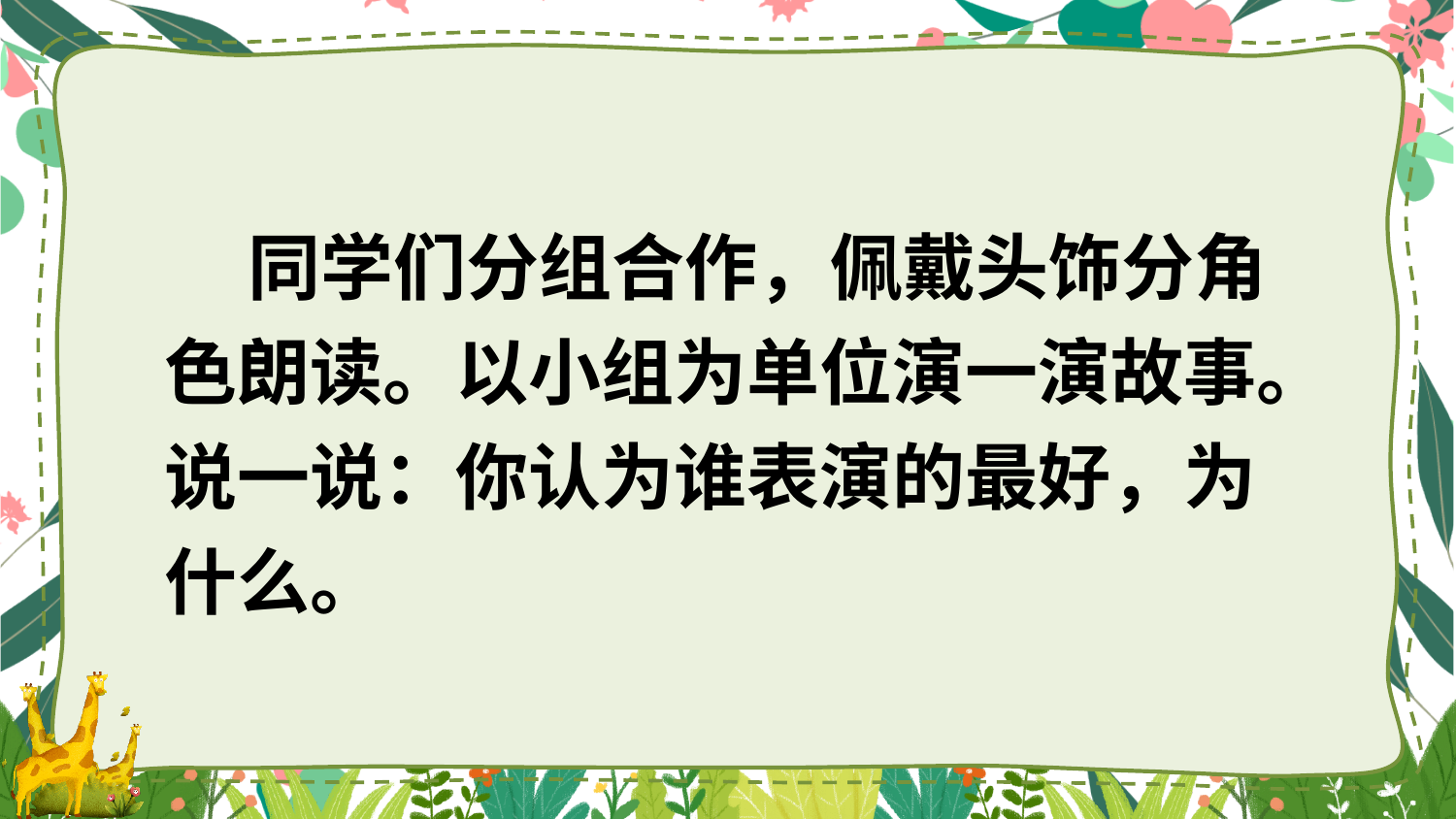

同学们分组合作，佩戴头饰分角色朗读。以小组为单位演一演故事。说一说：你认为谁表演的最好，为什么。